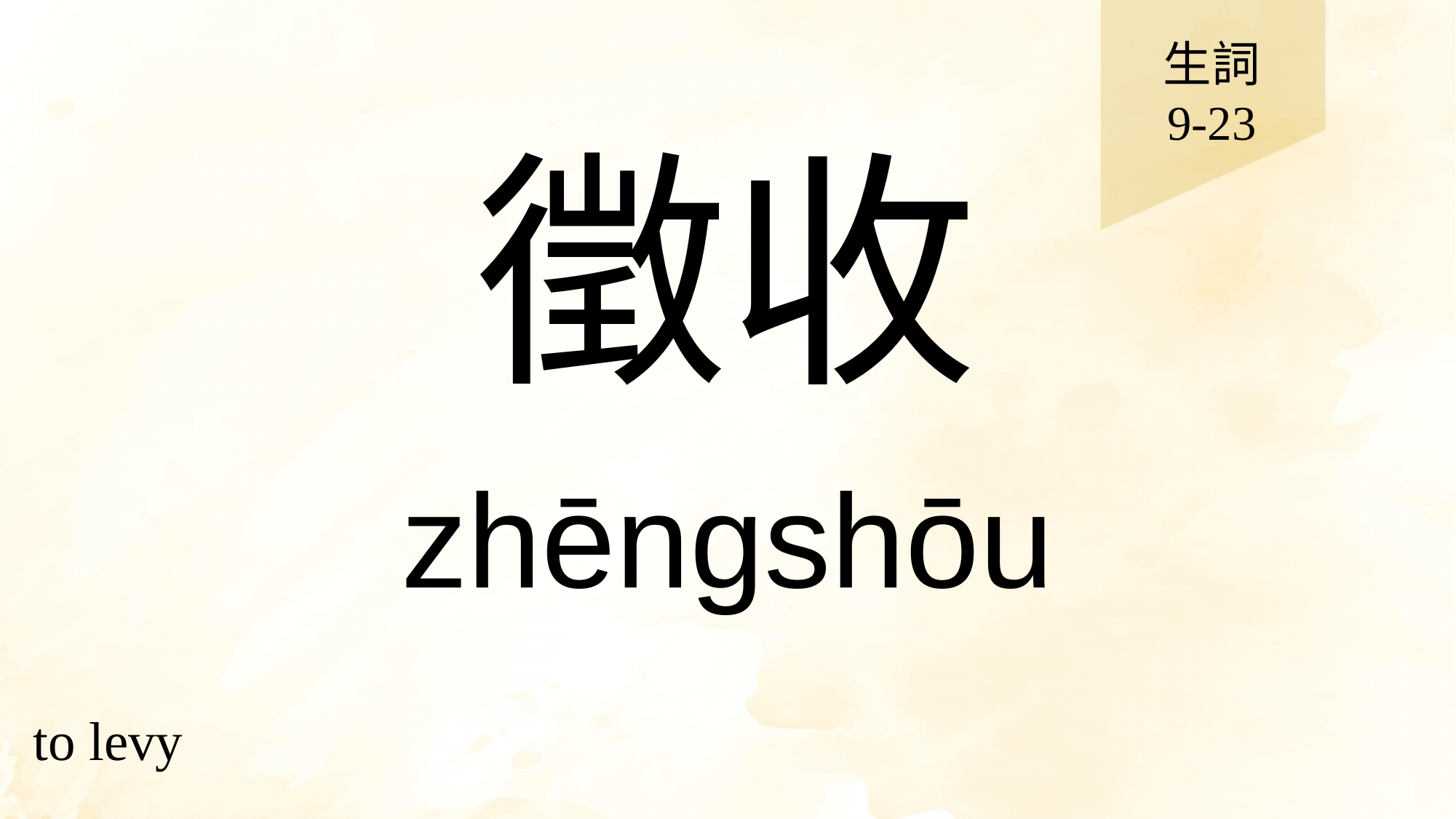

生詞
9-23
# 徵收
zhēngshōu
to levy